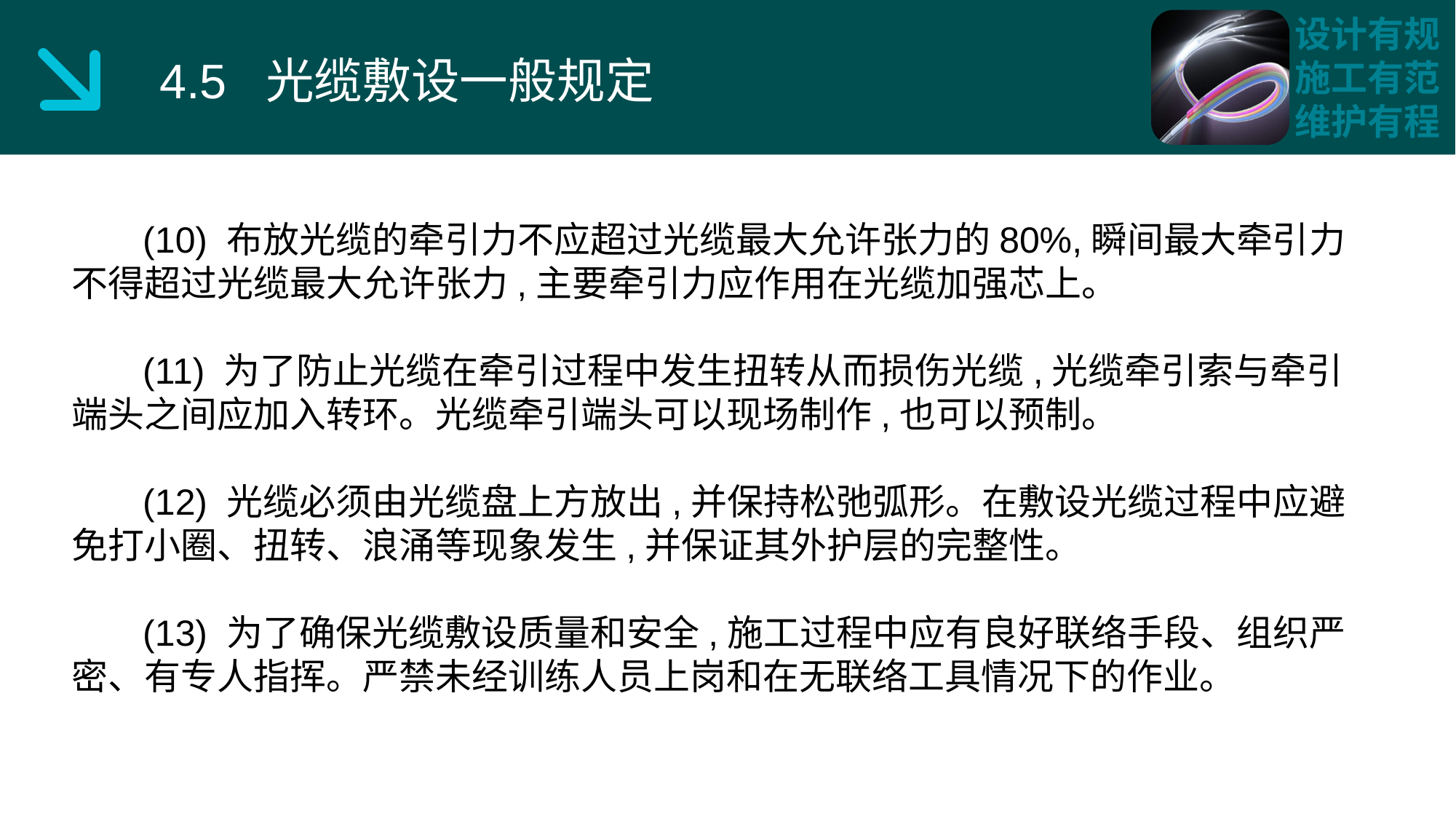

4.5  光缆敷设一般规定

       (10) 布放光缆的牵引力不应超过光缆最大允许张力的80%,瞬间最大牵引力不得超过光缆最大允许张力,主要牵引力应作用在光缆加强芯上。

       (11) 为了防止光缆在牵引过程中发生扭转从而损伤光缆,光缆牵引索与牵引端头之间应加入转环。光缆牵引端头可以现场制作,也可以预制。

       (12) 光缆必须由光缆盘上方放出,并保持松弛弧形。在敷设光缆过程中应避免打小圈、扭转、浪涌等现象发生,并保证其外护层的完整性。

       (13) 为了确保光缆敷设质量和安全,施工过程中应有良好联络手段、组织严密、有专人指挥。严禁未经训练人员上岗和在无联络工具情况下的作业。